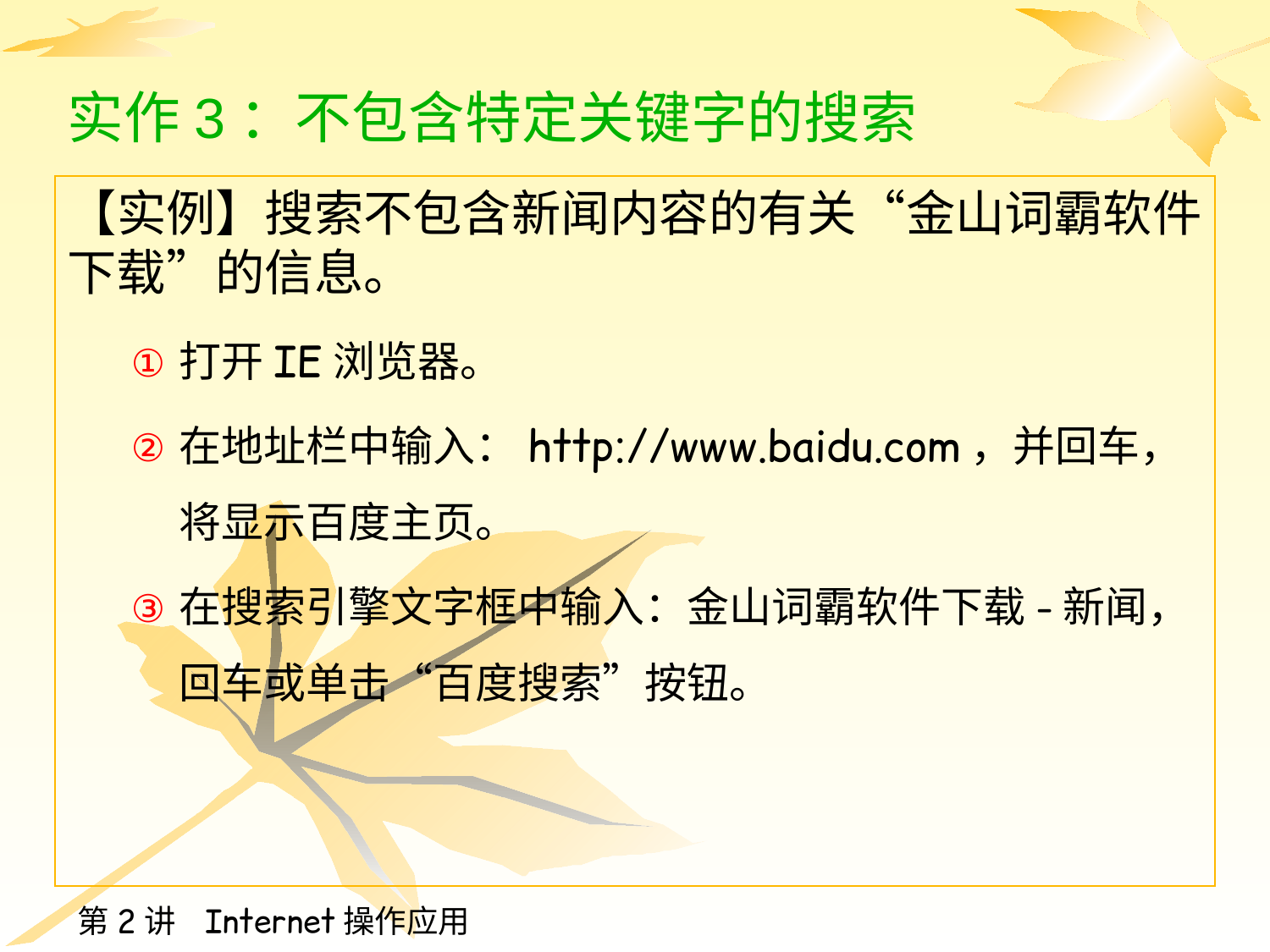

# 实作3：不包含特定关键字的搜索
【实例】搜索不包含新闻内容的有关“金山词霸软件下载”的信息。
打开IE浏览器。
在地址栏中输入：http://www.baidu.com，并回车，将显示百度主页。
在搜索引擎文字框中输入：金山词霸软件下载-新闻，回车或单击“百度搜索”按钮。